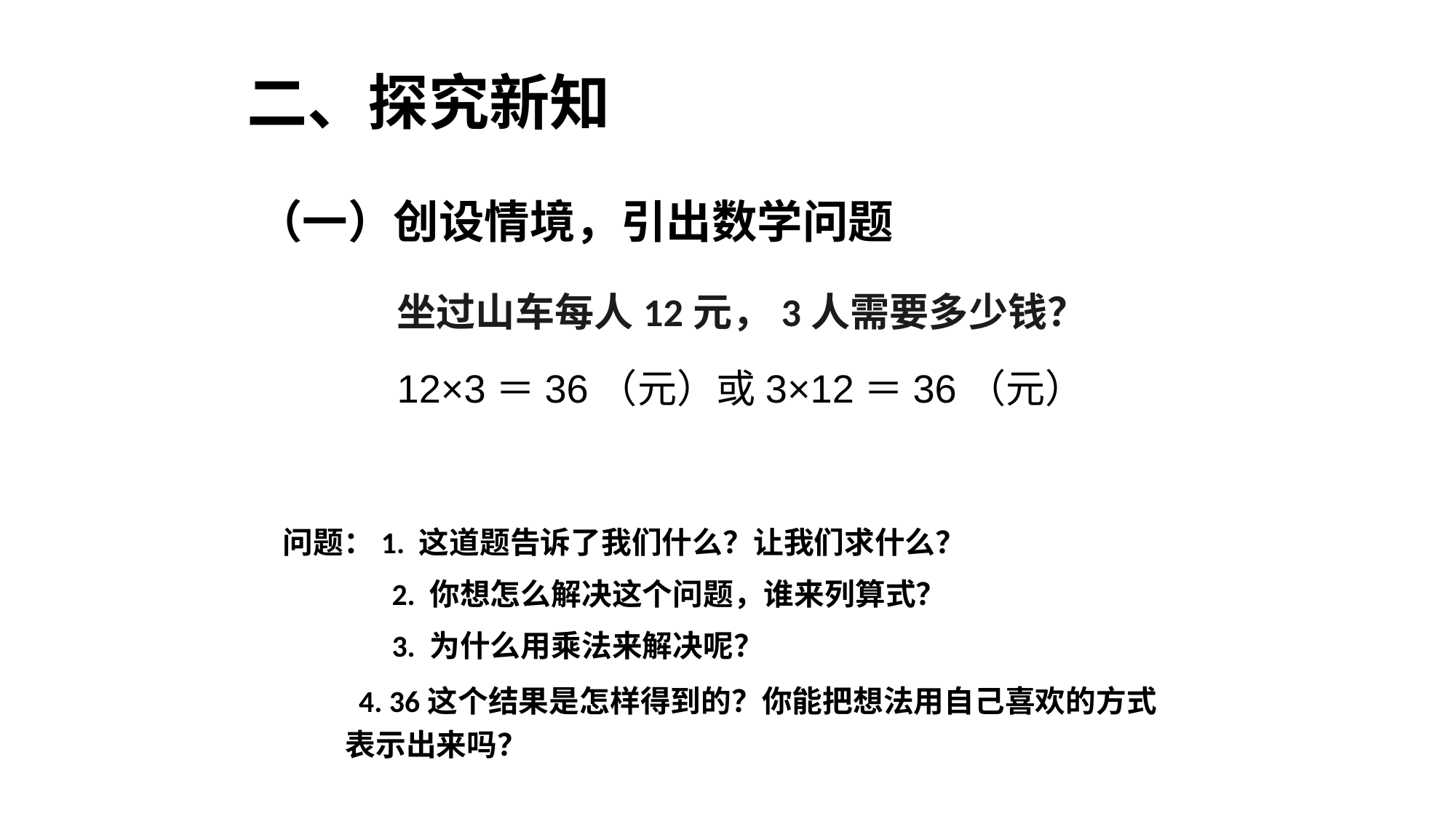

二、探究新知
（一）创设情境，引出数学问题
坐过山车每人12元，3人需要多少钱？
12×3＝36（元）或3×12＝36（元）
绿色圃中小学教育网http://www.lspjy.com
问题：1. 这道题告诉了我们什么？让我们求什么？
      2. 你想怎么解决这个问题，谁来列算式？
      3. 为什么用乘法来解决呢？
           4. 36这个结果是怎样得到的？你能把想法用自己喜欢的方式
        表示出来吗？